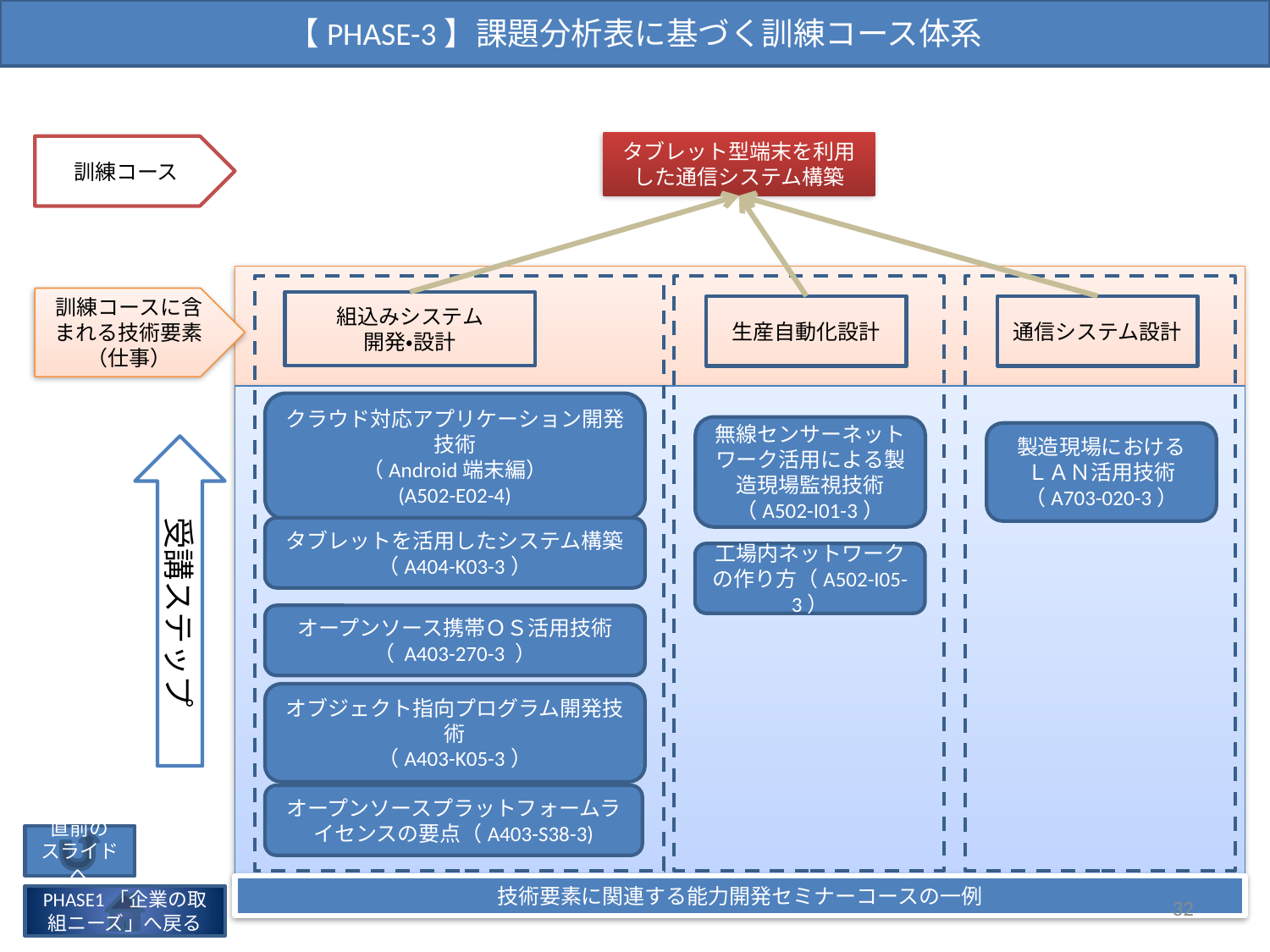

【PHASE-3】課題分析表に基づく訓練コース体系
タブレット型端末を利用した通信システム構築
訓練コース

訓練コースに含まれる技術要素
（仕事）
組込みシステム
開発・設計
生産自動化設計
通信システム設計

クラウド対応アプリケーション開発技術
（Android端末編）
(A502-E02-4)
無線センサーネットワーク活用による製造現場監視技術（A502-I01-3）
製造現場における
ＬＡＮ活用技術
（A703-020-3）
受講ステップ
タブレットを活用したシステム構築
（A404-K03-3）
工場内ネットワークの作り方（A502-I05-3）
オープンソース携帯ＯＳ活用技術
（ A403-270-3 ）
オブジェクト指向プログラム開発技術
（A403-K05-3）
オープンソースプラットフォームライセンスの要点（A403-S38-3)
直前の
スライドへ
技術要素に関連する能力開発セミナーコースの一例
32
PHASE1「企業の取組ニーズ」へ戻る